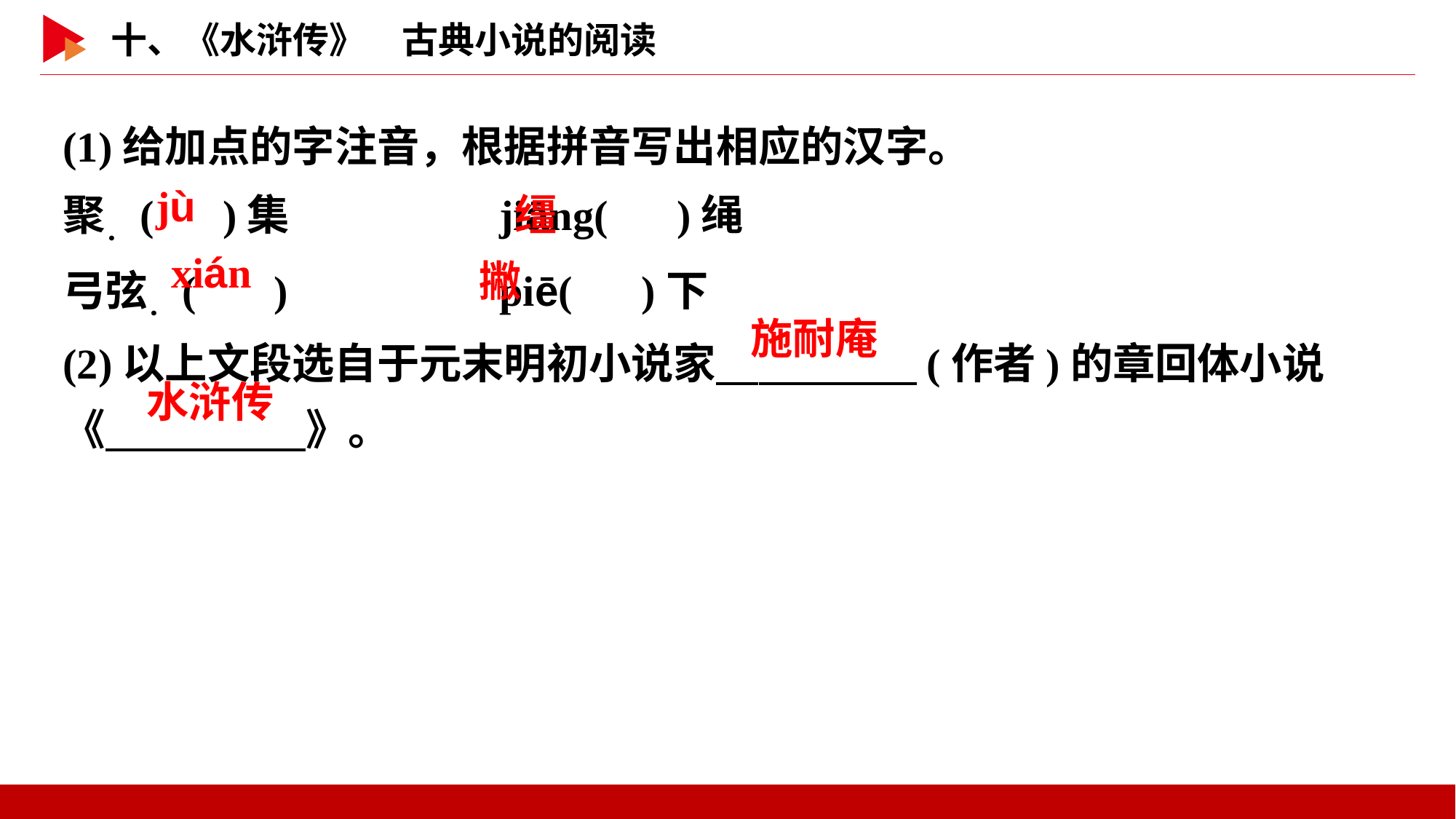

(1)给加点的字注音，根据拼音写出相应的汉字。
聚．(      )集		jiāng(      )绳
弓弦．(       )		piē(      )下
(2)以上文段选自于元末明初小说家　            　(作者)的章回体小说《　            　》。
 jù
   缰
 xián
   撇
施耐庵
水浒传